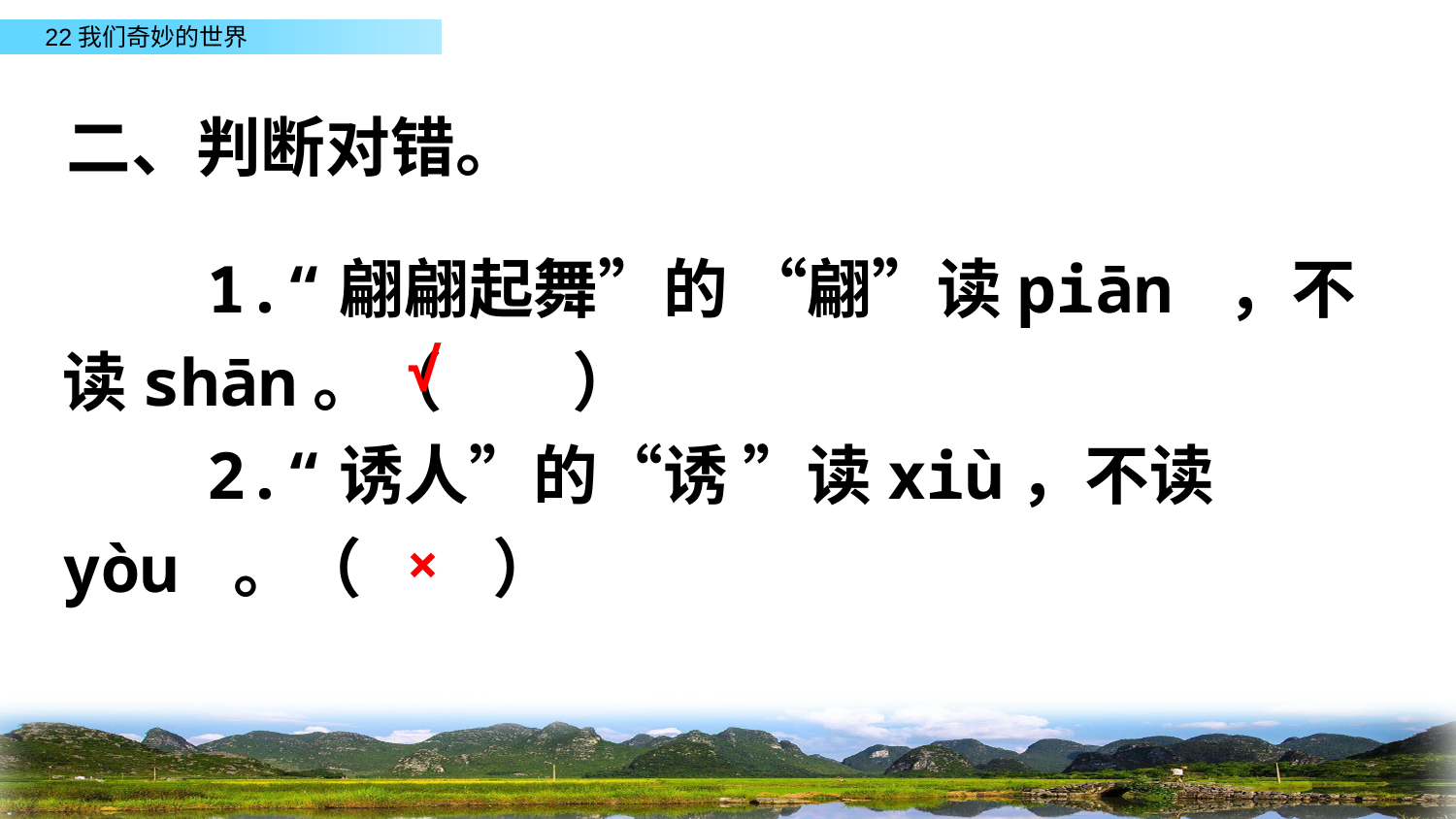

二、判断对错。
　　1.“翩翩起舞”的 “翩”读piān ，不读shān。（　　）
　　2.“诱人”的“诱 ”读xiù，不读
yòu 。（　　）
√
×